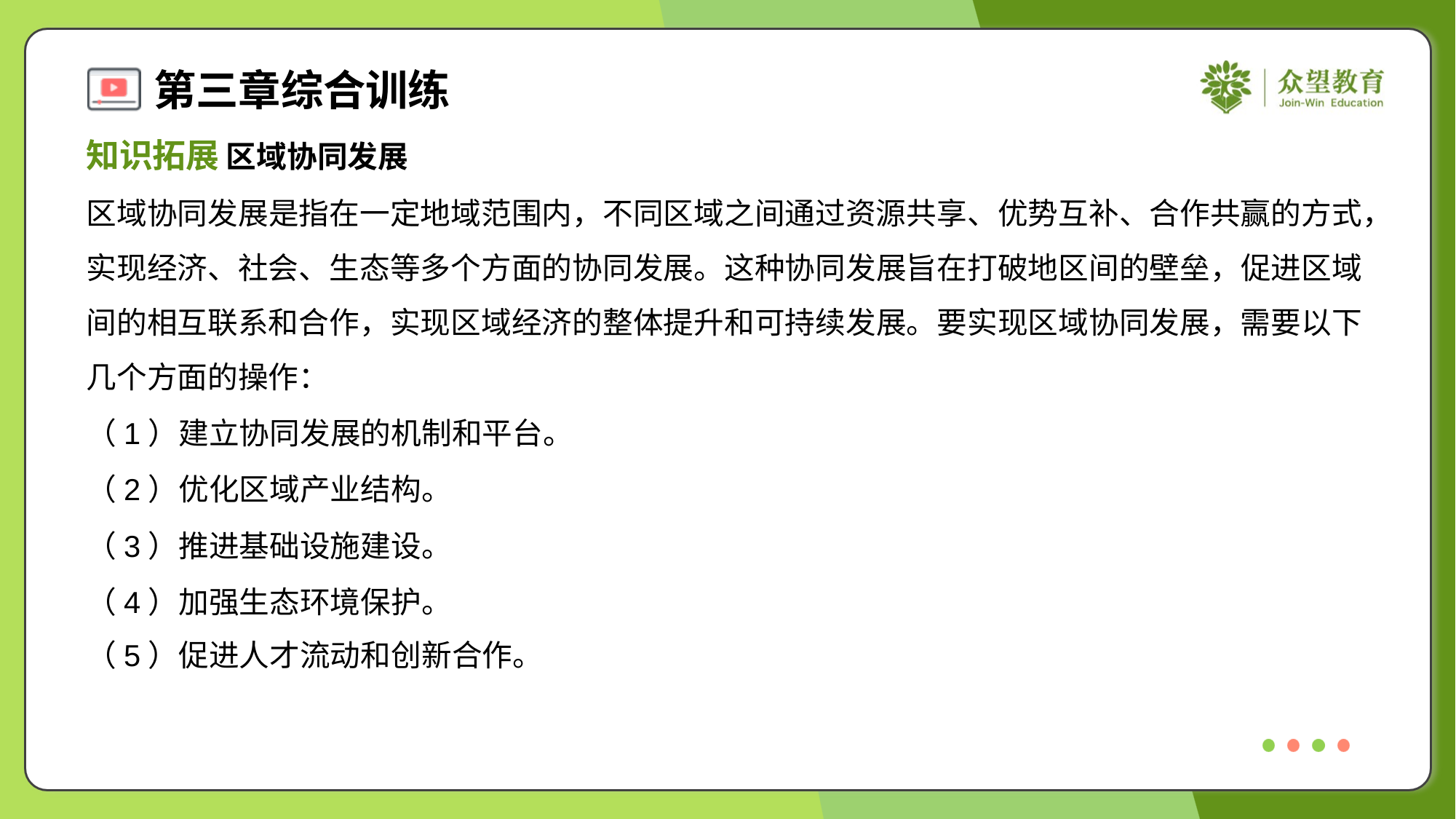

知识拓展 区域协同发展
区域协同发展是指在一定地域范围内，不同区域之间通过资源共享、优势互补、合作共赢的方式，
实现经济、社会、生态等多个方面的协同发展。这种协同发展旨在打破地区间的壁垒，促进区域
间的相互联系和合作，实现区域经济的整体提升和可持续发展。要实现区域协同发展，需要以下
几个方面的操作：
（1）建立协同发展的机制和平台。
（2）优化区域产业结构。
（3）推进基础设施建设。
（4）加强生态环境保护。
（5）促进人才流动和创新合作。